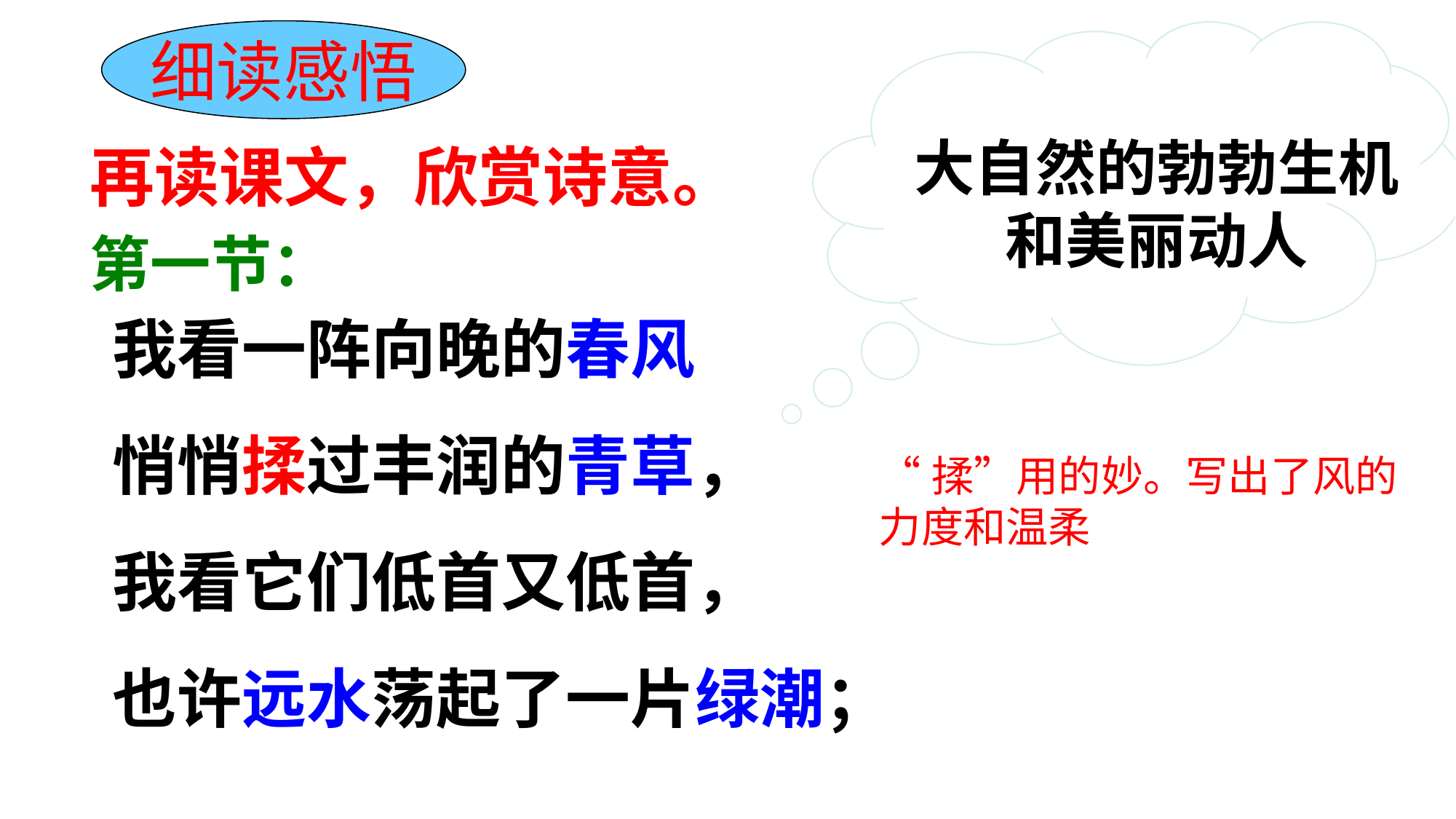

细读感悟

大自然的勃勃生机和美丽动人
再读课文，欣赏诗意。
第一节：
我看一阵向晚的春风
悄悄揉过丰润的青草，
我看它们低首又低首，
也许远水荡起了一片绿潮；
“揉”用的妙。写出了风的力度和温柔